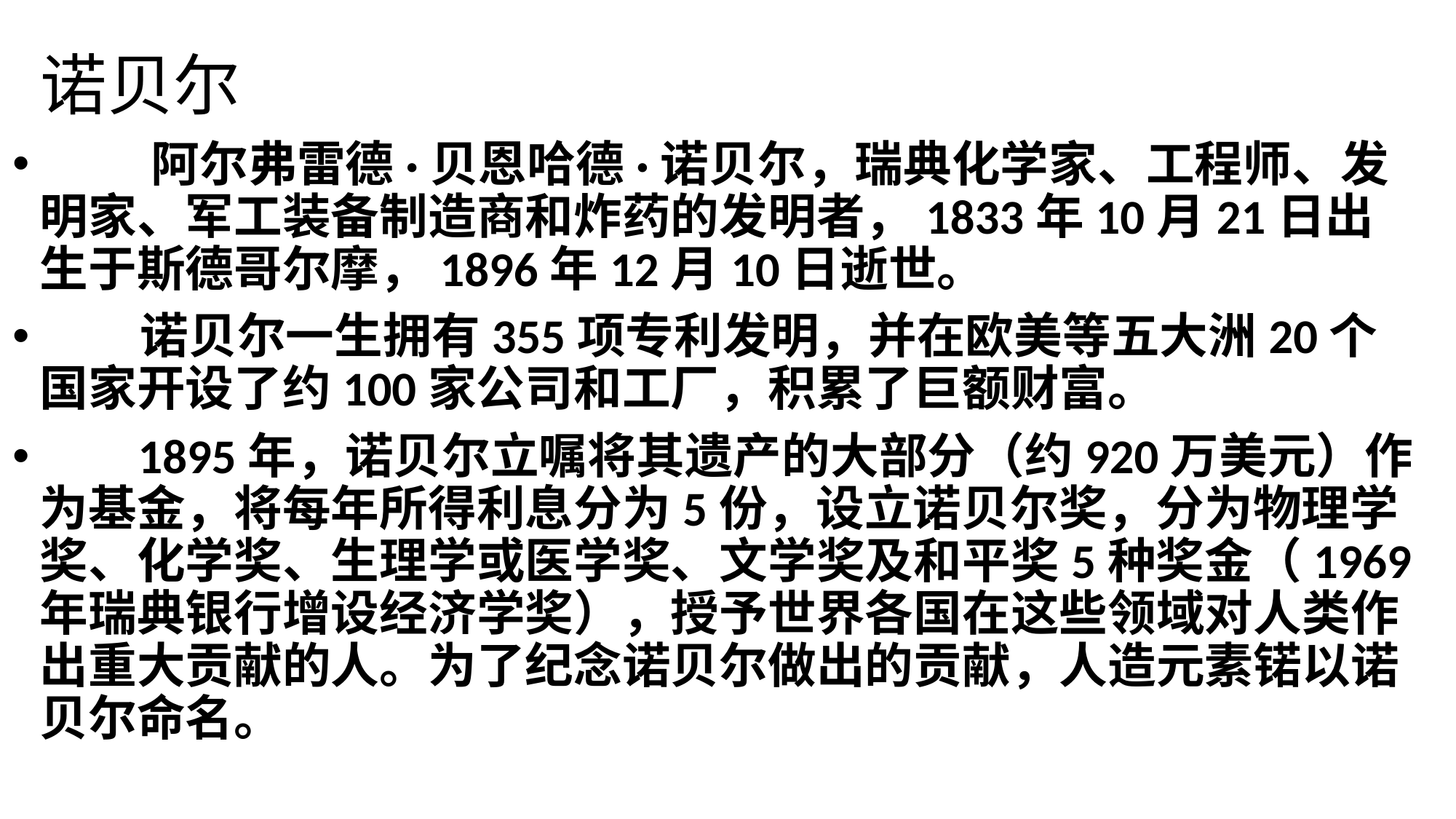

# 诺贝尔
         阿尔弗雷德·贝恩哈德·诺贝尔，瑞典化学家、工程师、发明家、军工装备制造商和炸药的发明者，1833年10月21日出生于斯德哥尔摩，1896年12月10日逝世。
        诺贝尔一生拥有355项专利发明，并在欧美等五大洲20个国家开设了约100家公司和工厂，积累了巨额财富。
         1895年，诺贝尔立嘱将其遗产的大部分（约920万美元）作为基金，将每年所得利息分为5份，设立诺贝尔奖，分为物理学奖、化学奖、生理学或医学奖、文学奖及和平奖5种奖金（1969年瑞典银行增设经济学奖），授予世界各国在这些领域对人类作出重大贡献的人。为了纪念诺贝尔做出的贡献，人造元素锘以诺贝尔命名。